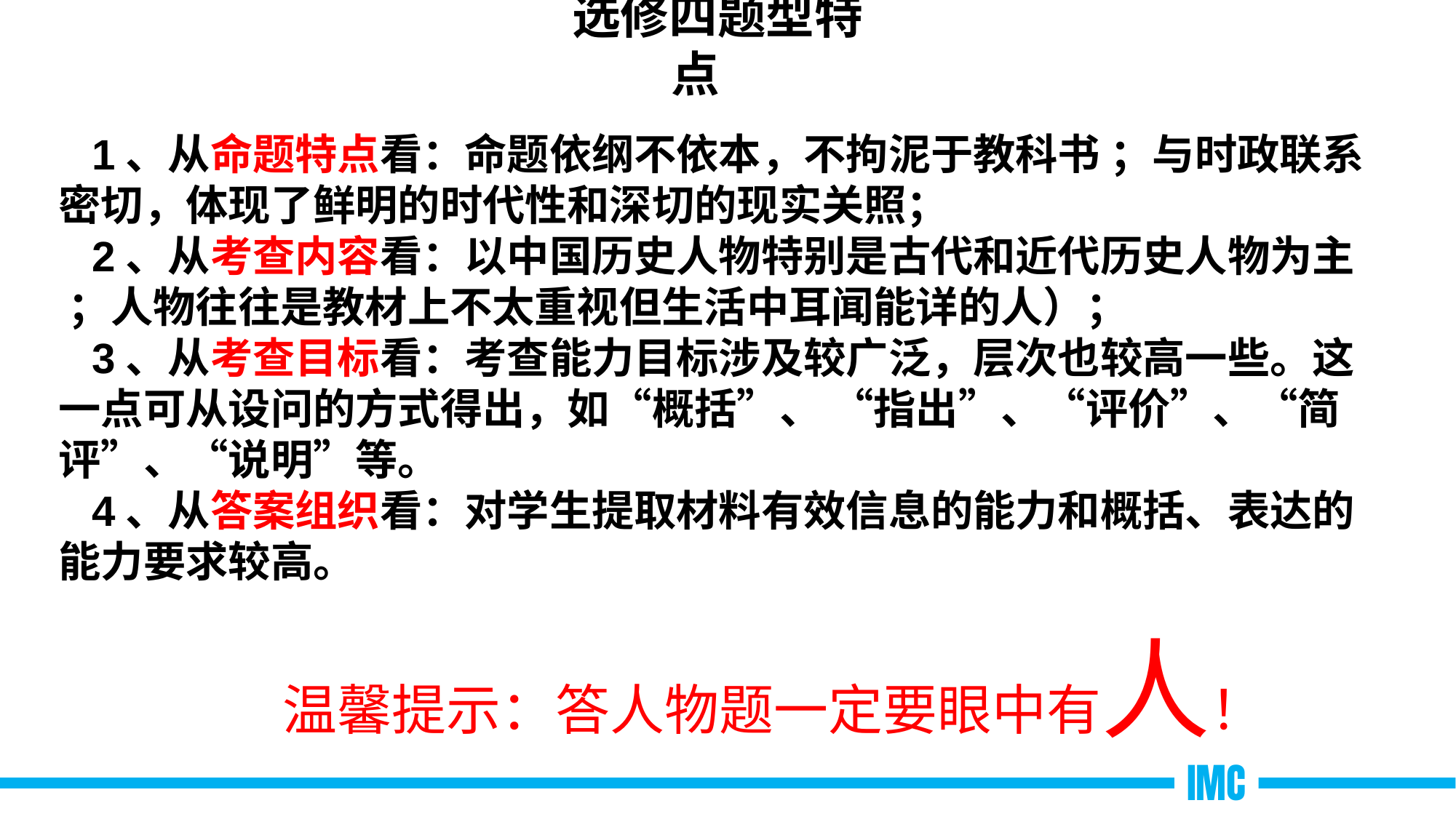

选修四题型特点
1、从命题特点看：命题依纲不依本，不拘泥于教科书 ；与时政联系密切，体现了鲜明的时代性和深切的现实关照；
2、从考查内容看：以中国历史人物特别是古代和近代历史人物为主 ；人物往往是教材上不太重视但生活中耳闻能详的人）；
3、从考查目标看：考查能力目标涉及较广泛，层次也较高一些。这一点可从设问的方式得出，如“概括”、 “指出”、“评价”、“简评”、“说明”等。
4、从答案组织看：对学生提取材料有效信息的能力和概括、表达的能力要求较高。
温馨提示：答人物题一定要眼中有人！